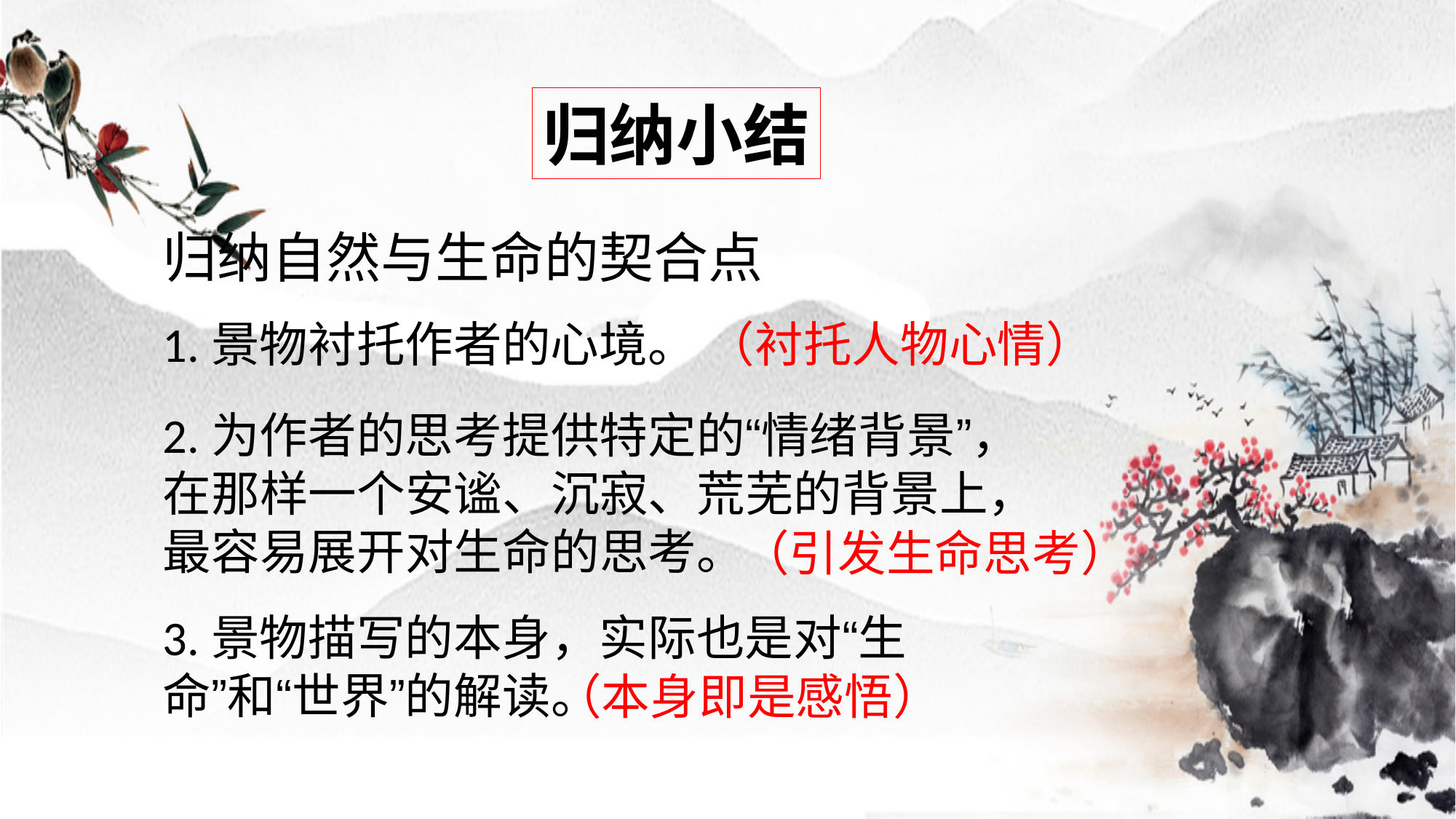

归纳小结
归纳自然与生命的契合点
1.景物衬托作者的心境。
（衬托人物心情）
2.为作者的思考提供特定的“情绪背景”，在那样一个安谧、沉寂、荒芜的背景上，最容易展开对生命的思考。
（引发生命思考）
3.景物描写的本身，实际也是对“生命”和“世界”的解读。
（本身即是感悟）